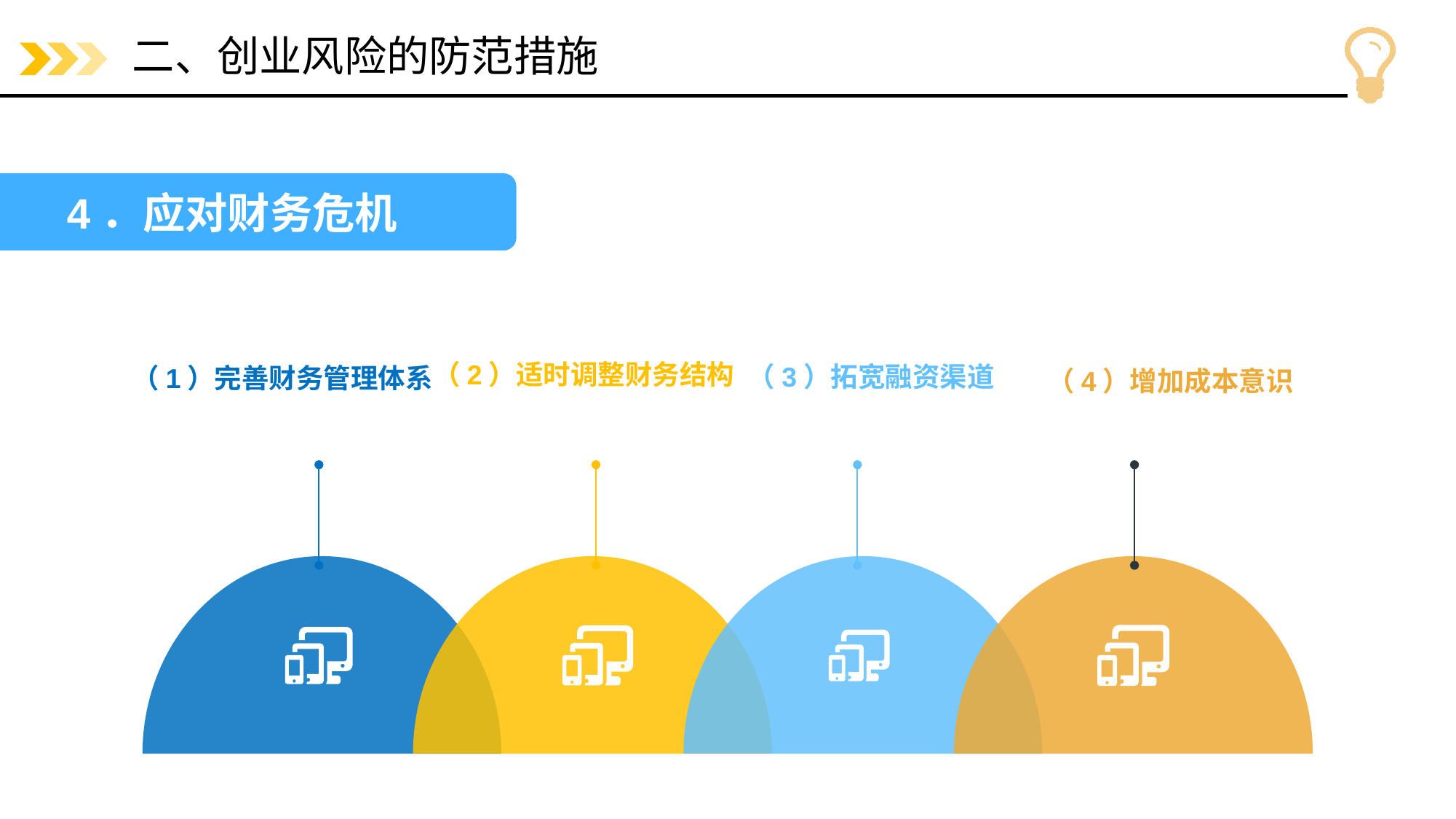

30
# 二、创业风险的防范措施
4．应对财务危机
（2）适时调整财务结构
（3）拓宽融资渠道
（1）完善财务管理体系
（4）增加成本意识